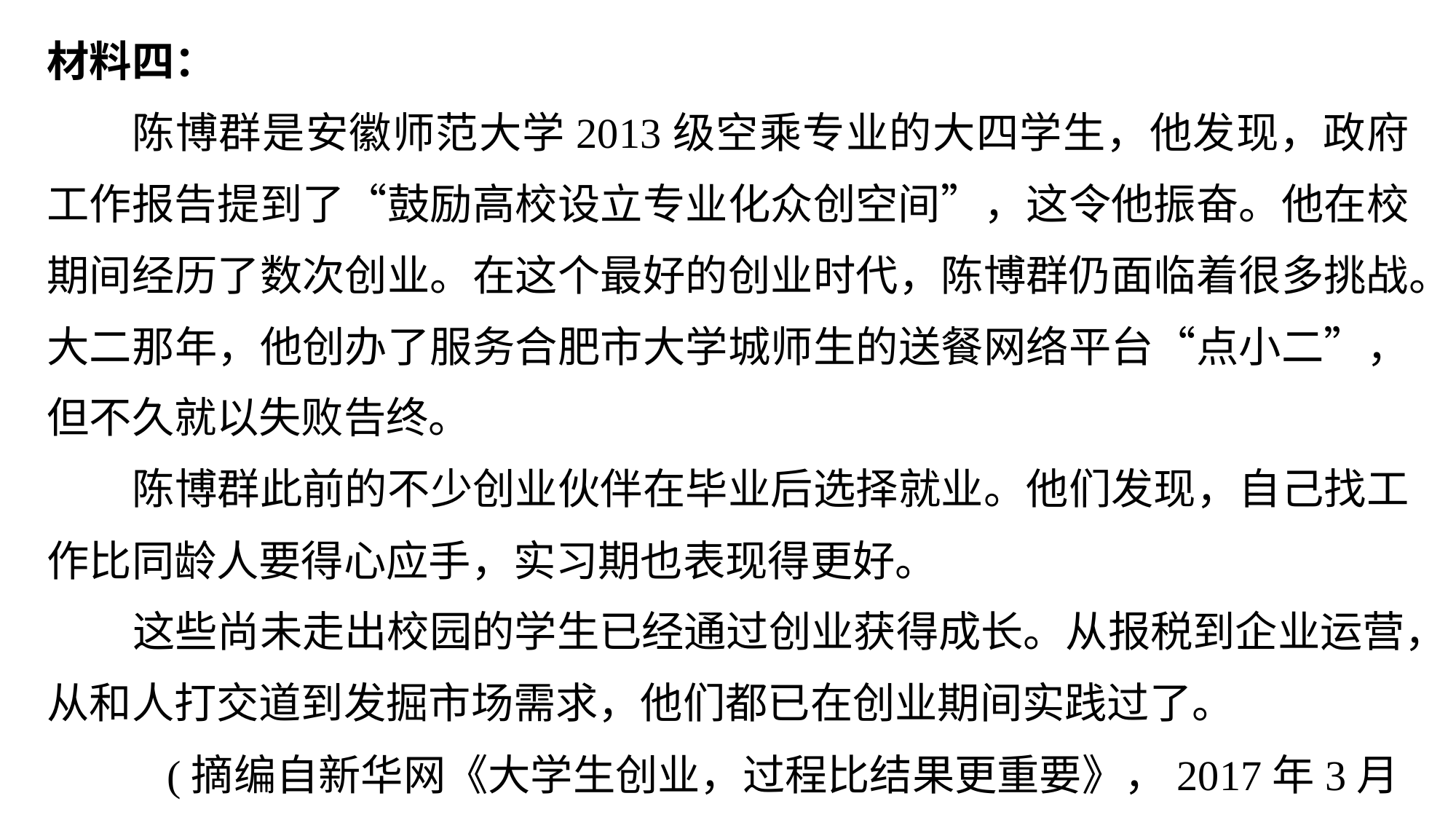

材料四：
陈博群是安徽师范大学2013级空乘专业的大四学生，他发现，政府工作报告提到了“鼓励高校设立专业化众创空间”，这令他振奋。他在校期间经历了数次创业。在这个最好的创业时代，陈博群仍面临着很多挑战。大二那年，他创办了服务合肥市大学城师生的送餐网络平台“点小二”，但不久就以失败告终。
陈博群此前的不少创业伙伴在毕业后选择就业。他们发现，自己找工作比同龄人要得心应手，实习期也表现得更好。
这些尚未走出校园的学生已经通过创业获得成长。从报税到企业运营，从和人打交道到发掘市场需求，他们都已在创业期间实践过了。
(摘编自新华网《大学生创业，过程比结果更重要》，2017年3月16日)